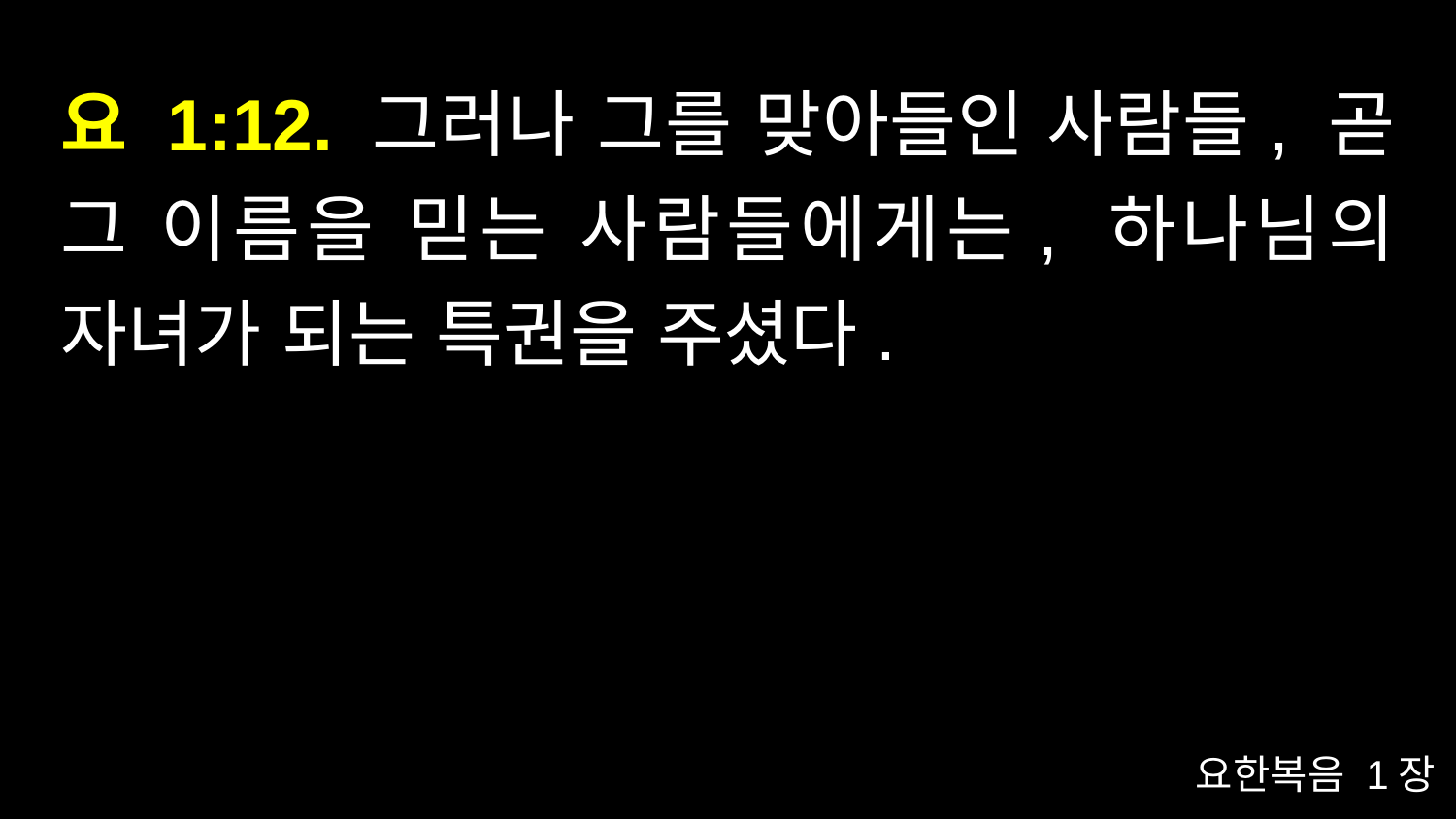

# 요 1:12. 그러나 그를 맞아들인 사람들, 곧 그 이름을 믿는 사람들에게는, 하나님의 자녀가 되는 특권을 주셨다.
요한복음 1장